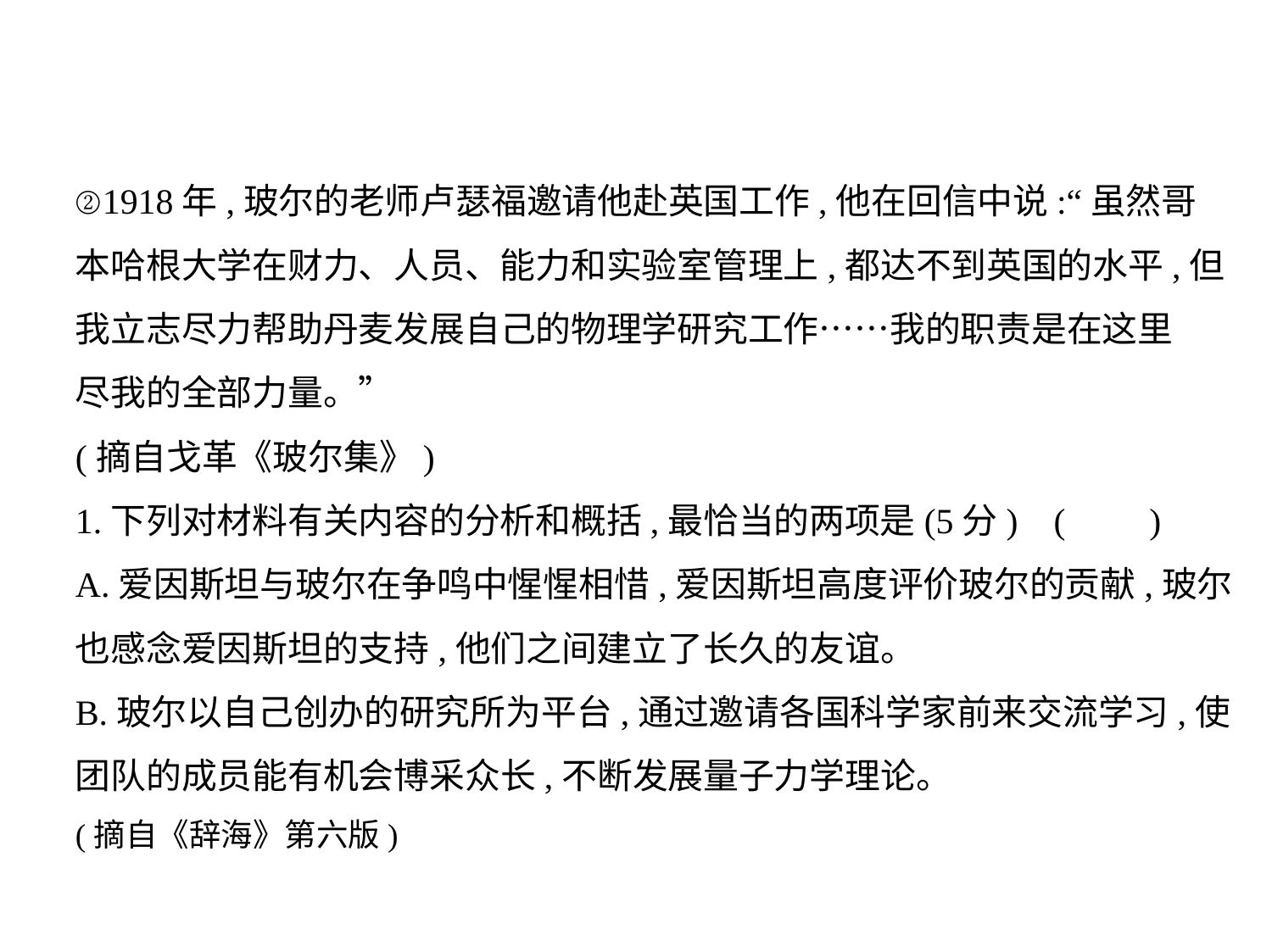

②1918年,玻尔的老师卢瑟福邀请他赴英国工作,他在回信中说:“虽然哥
本哈根大学在财力、人员、能力和实验室管理上,都达不到英国的水平,但
我立志尽力帮助丹麦发展自己的物理学研究工作……我的职责是在这里
尽我的全部力量。”
(摘自戈革《玻尔集》)
1.下列对材料有关内容的分析和概括,最恰当的两项是(5分) (　    )
A.爱因斯坦与玻尔在争鸣中惺惺相惜,爱因斯坦高度评价玻尔的贡献,玻尔
也感念爱因斯坦的支持,他们之间建立了长久的友谊。
B.玻尔以自己创办的研究所为平台,通过邀请各国科学家前来交流学习,使
团队的成员能有机会博采众长,不断发展量子力学理论。
(摘自《辞海》第六版)